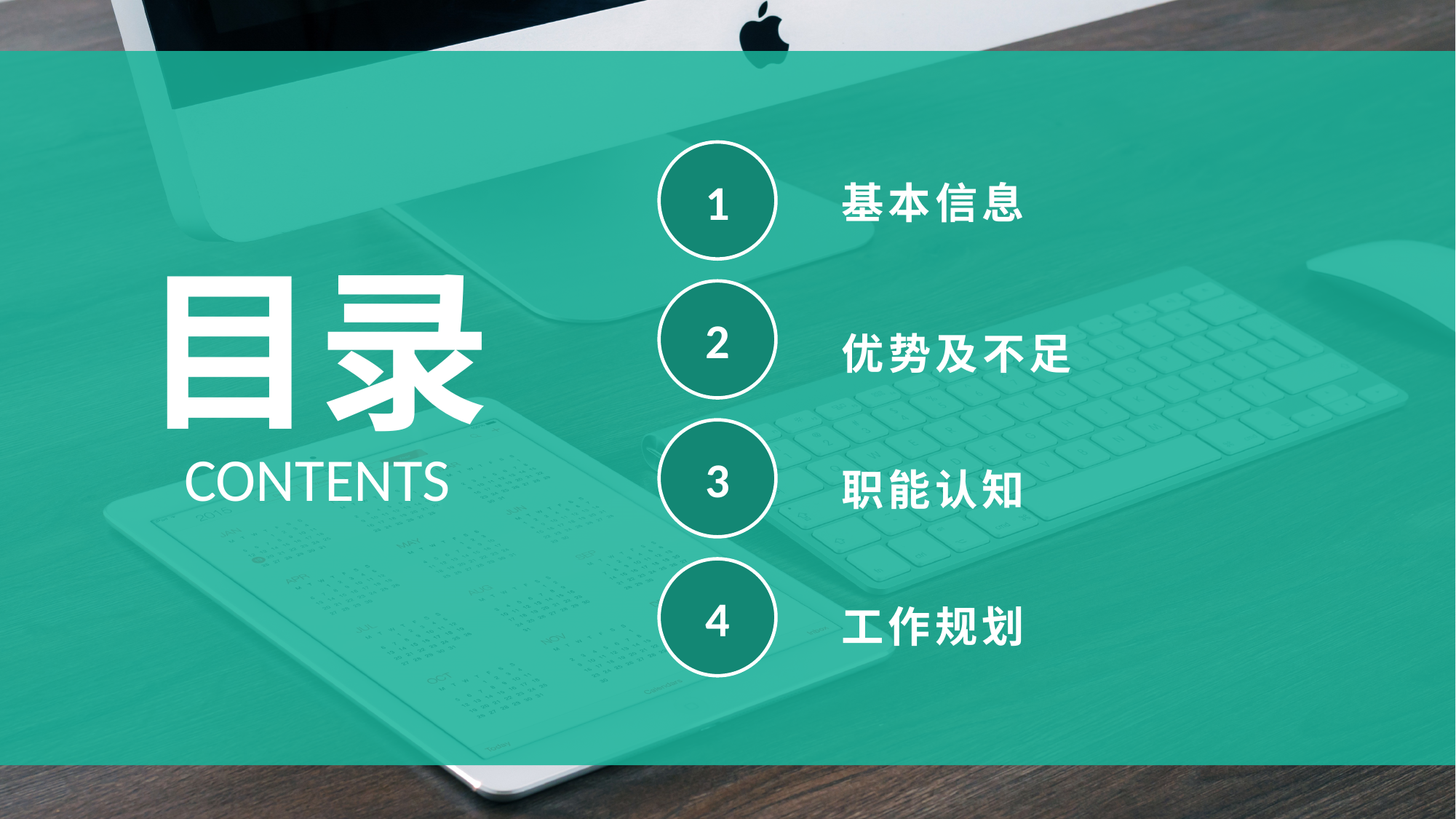

1
基本信息
目录
2
优势及不足
3
CONTENTS
职能认知
4
工作规划